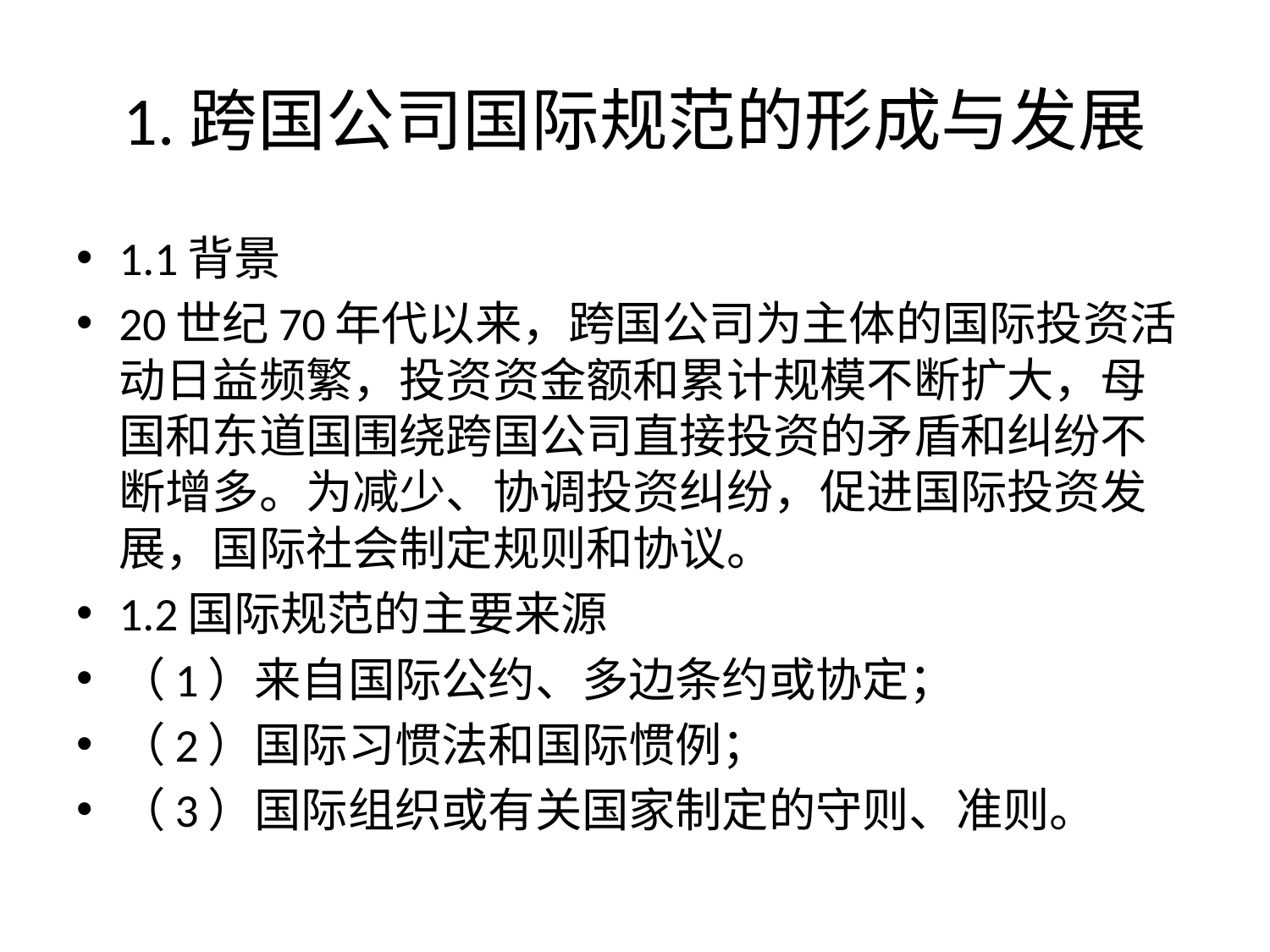

# 1.跨国公司国际规范的形成与发展
1.1背景
20世纪70年代以来，跨国公司为主体的国际投资活动日益频繁，投资资金额和累计规模不断扩大，母国和东道国围绕跨国公司直接投资的矛盾和纠纷不断增多。为减少、协调投资纠纷，促进国际投资发展，国际社会制定规则和协议。
1.2国际规范的主要来源
（1）来自国际公约、多边条约或协定；
（2）国际习惯法和国际惯例；
（3）国际组织或有关国家制定的守则、准则。